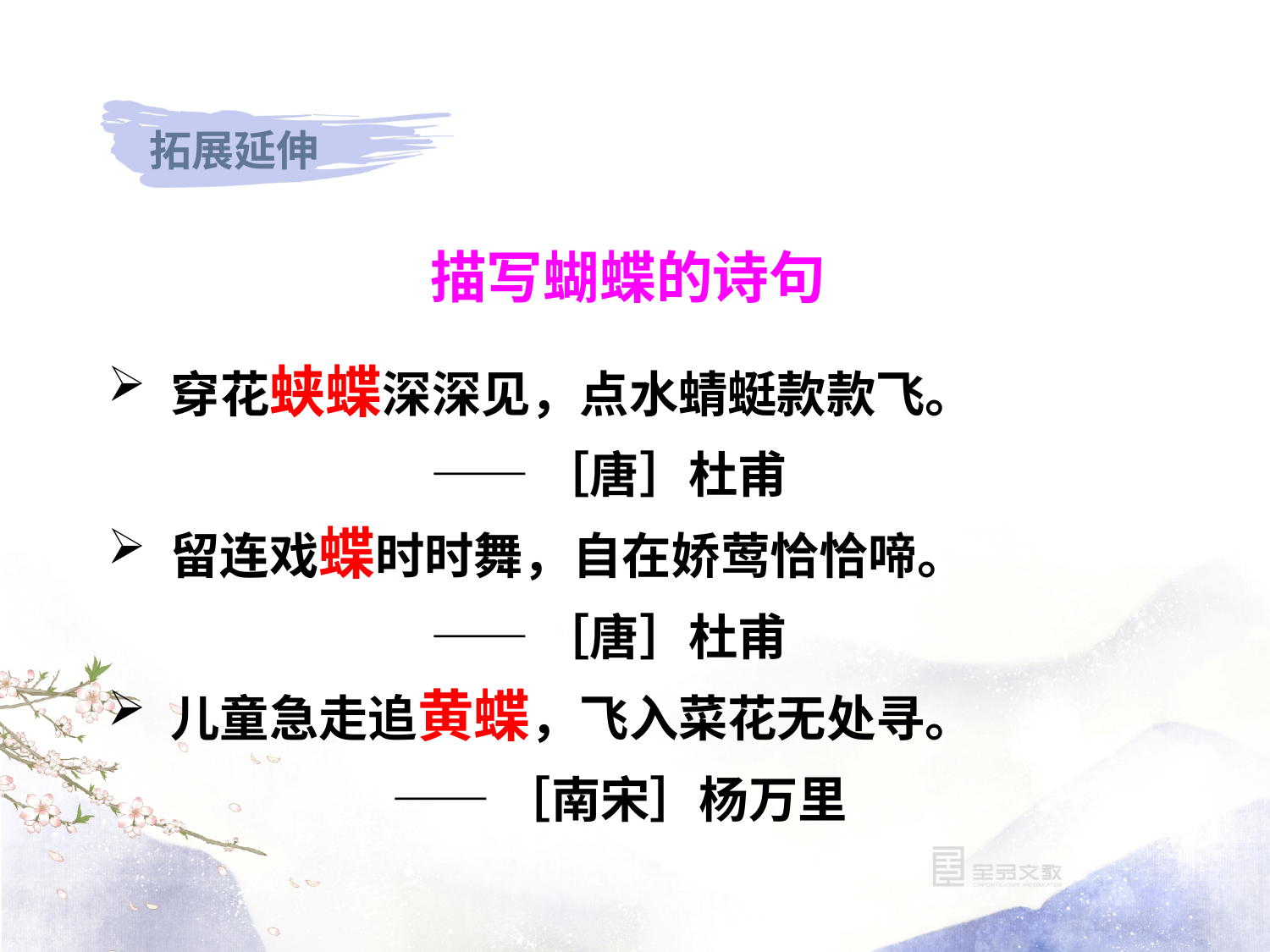

描写蝴蝶的诗句
穿花蛱蝶深深见，点水蜻蜓款款飞。
                         ——［唐］杜甫
留连戏蝶时时舞，自在娇莺恰恰啼。
                         ——［唐］杜甫
儿童急走追黄蝶，飞入菜花无处寻。
                      ——［南宋］杨万里